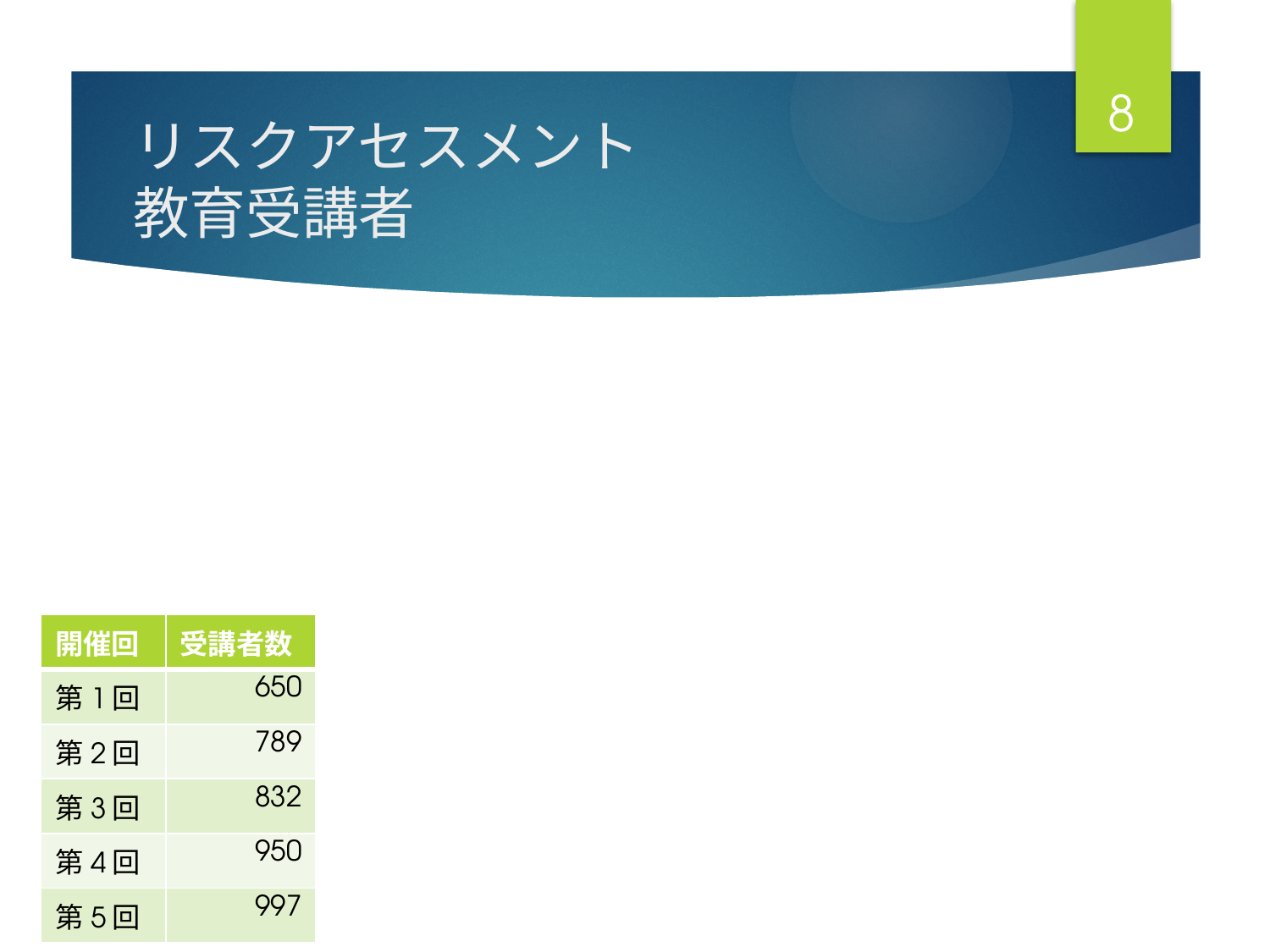

8
# リスクアセスメント 教育受講者
| 開催回 | 受講者数 |
| --- | --- |
| 第1回 | 650 |
| 第2回 | 789 |
| 第3回 | 832 |
| 第4回 | 950 |
| 第5回 | 997 |